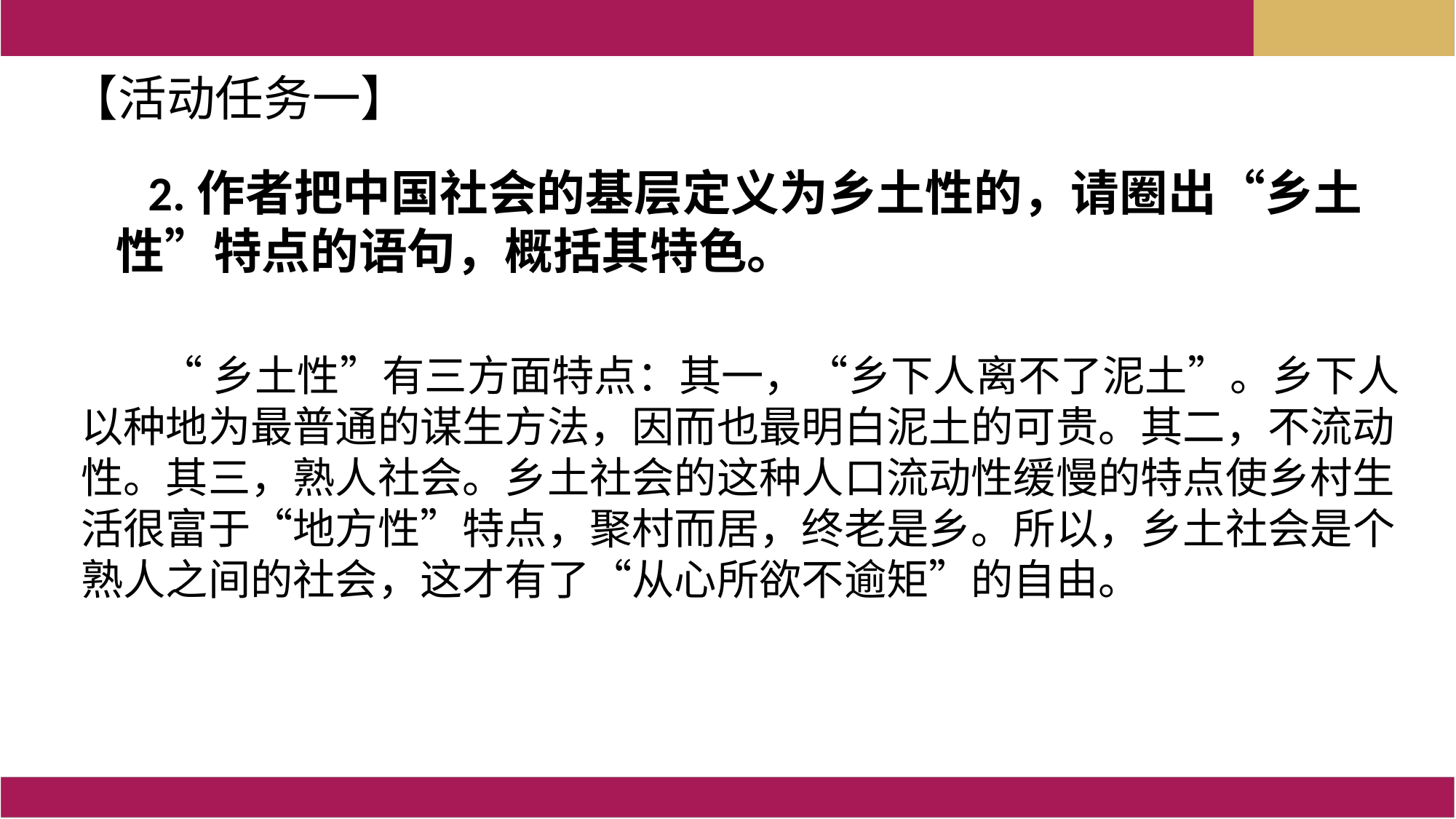

【活动任务一】
2.作者把中国社会的基层定义为乡土性的，请圈出“乡土性”特点的语句，概括其特色。
     “乡土性”有三方面特点：其一，“乡下人离不了泥土”。乡下人以种地为最普通的谋生方法，因而也最明白泥土的可贵。其二，不流动性。其三，熟人社会。乡土社会的这种人口流动性缓慢的特点使乡村生活很富于“地方性”特点，聚村而居，终老是乡。所以，乡土社会是个熟人之间的社会，这才有了“从心所欲不逾矩”的自由。